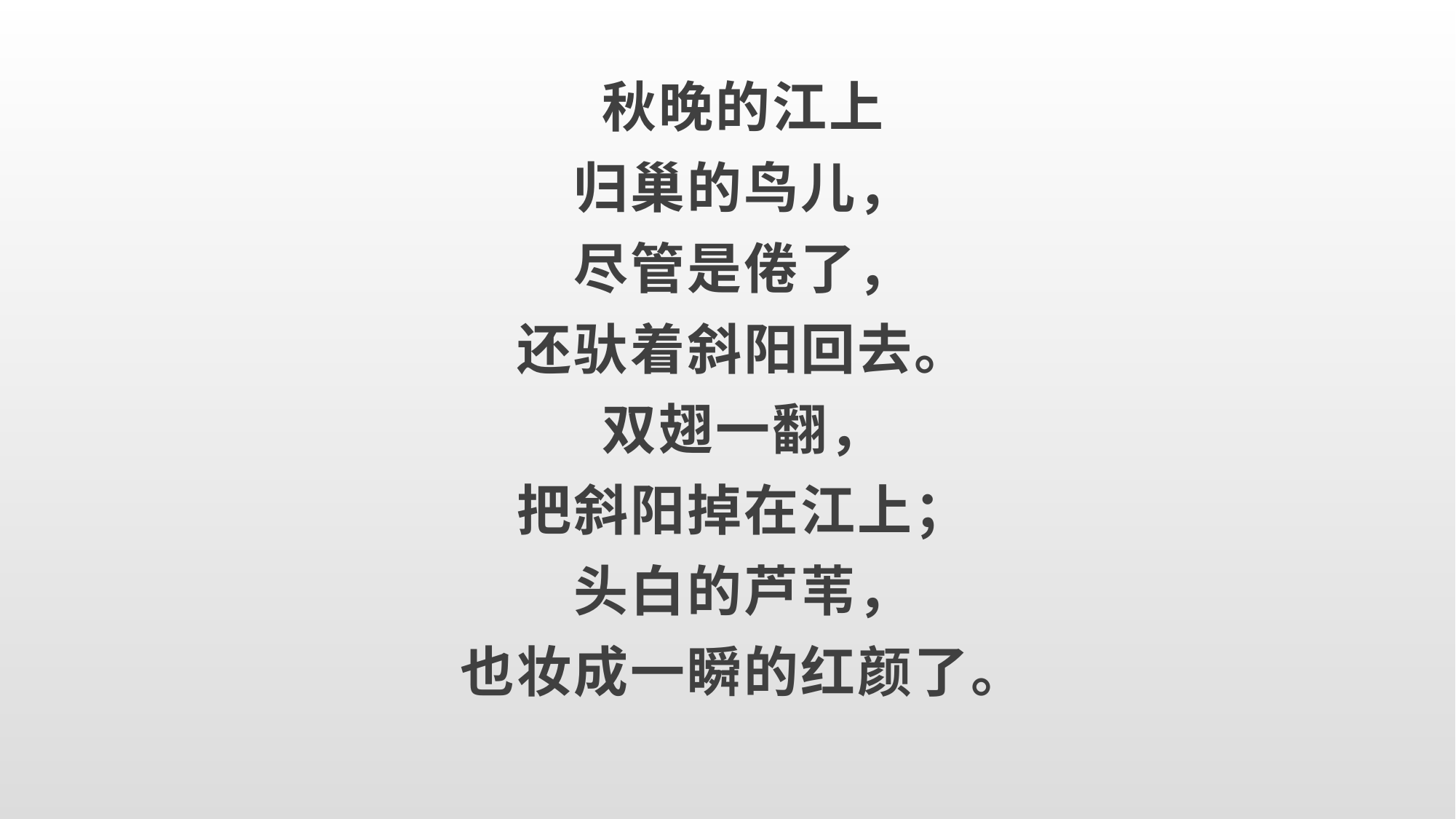

秋晚的江上
归巢的鸟儿，
尽管是倦了，
还驮着斜阳回去。
双翅一翻，
把斜阳掉在江上；
头白的芦苇，
也妆成一瞬的红颜了。